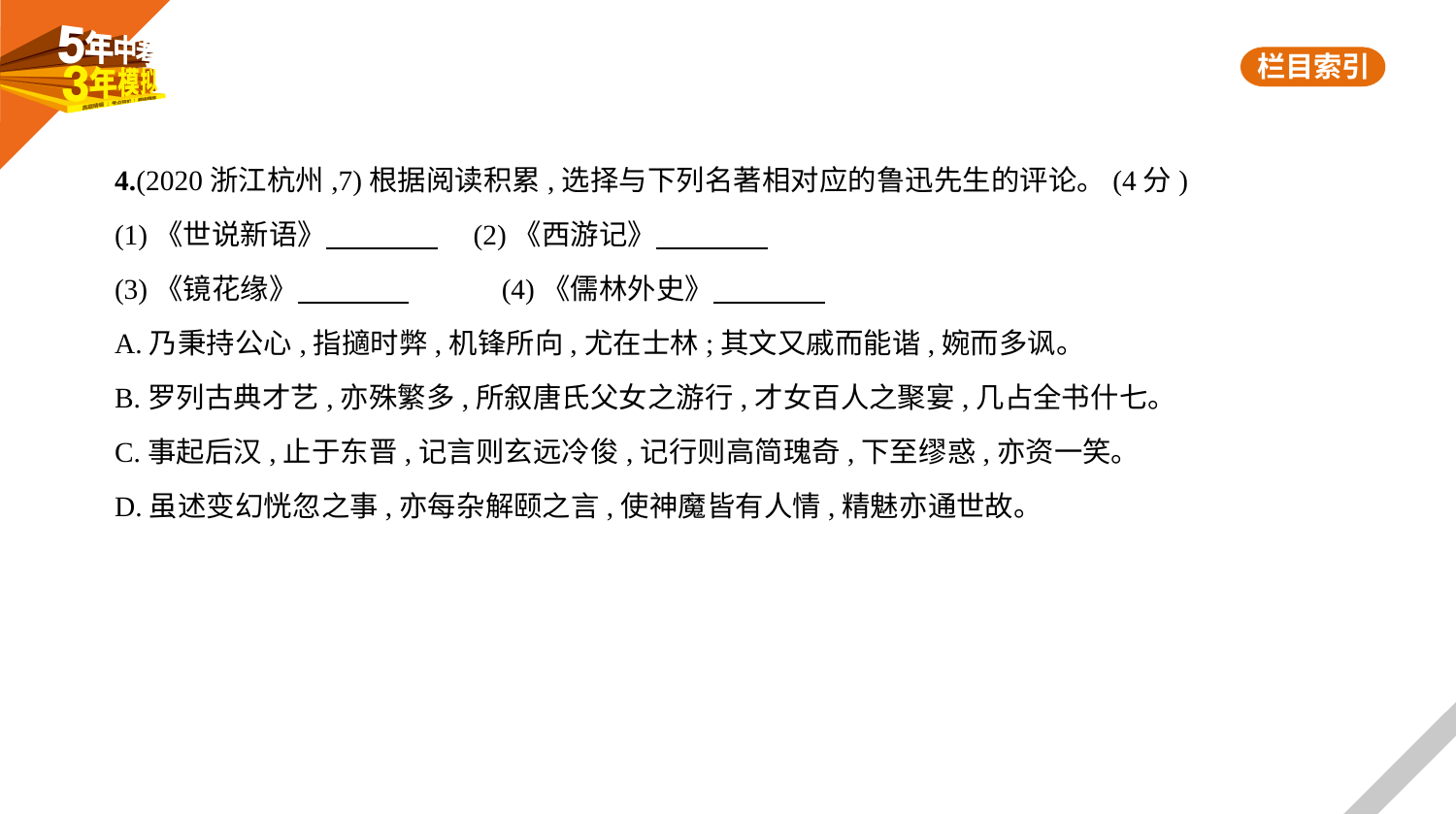

4.(2020浙江杭州,7)根据阅读积累,选择与下列名著相对应的鲁迅先生的评论。(4分)
(1)《世说新语》　　　    　(2)《西游记》
(3)《镜花缘》　　　    　　　(4)《儒林外史》
A.乃秉持公心,指擿时弊,机锋所向,尤在士林;其文又戚而能谐,婉而多讽。
B.罗列古典才艺,亦殊繁多,所叙唐氏父女之游行,才女百人之聚宴,几占全书什七。
C.事起后汉,止于东晋,记言则玄远冷俊,记行则高简瑰奇,下至缪惑,亦资一笑。
D.虽述变幻恍忽之事,亦每杂解颐之言,使神魔皆有人情,精魅亦通世故。